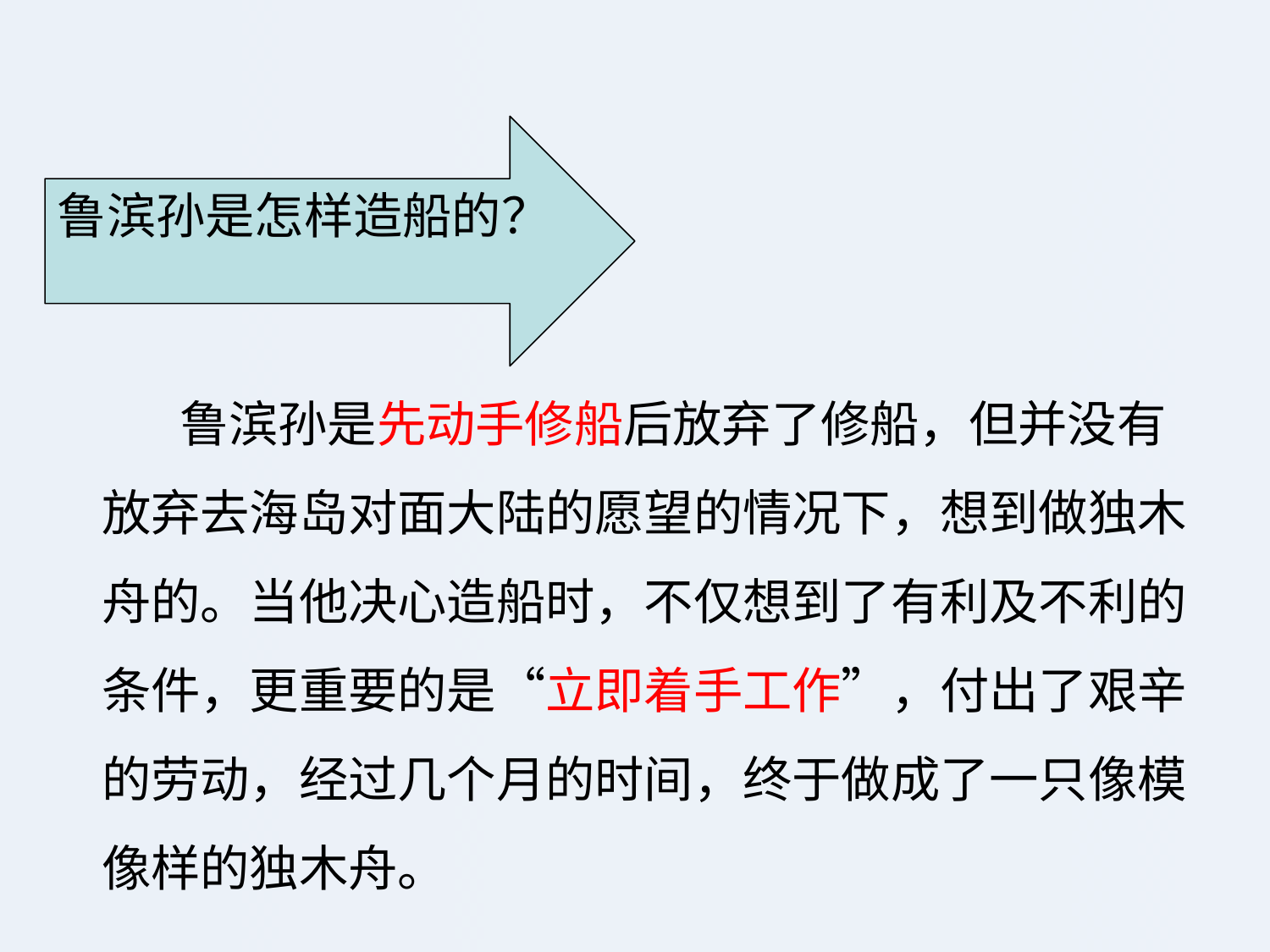

鲁滨孙是怎样造船的？
      鲁滨孙是先动手修船后放弃了修船，但并没有放弃去海岛对面大陆的愿望的情况下，想到做独木舟的。当他决心造船时，不仅想到了有利及不利的条件，更重要的是“立即着手工作”，付出了艰辛的劳动，经过几个月的时间，终于做成了一只像模像样的独木舟。